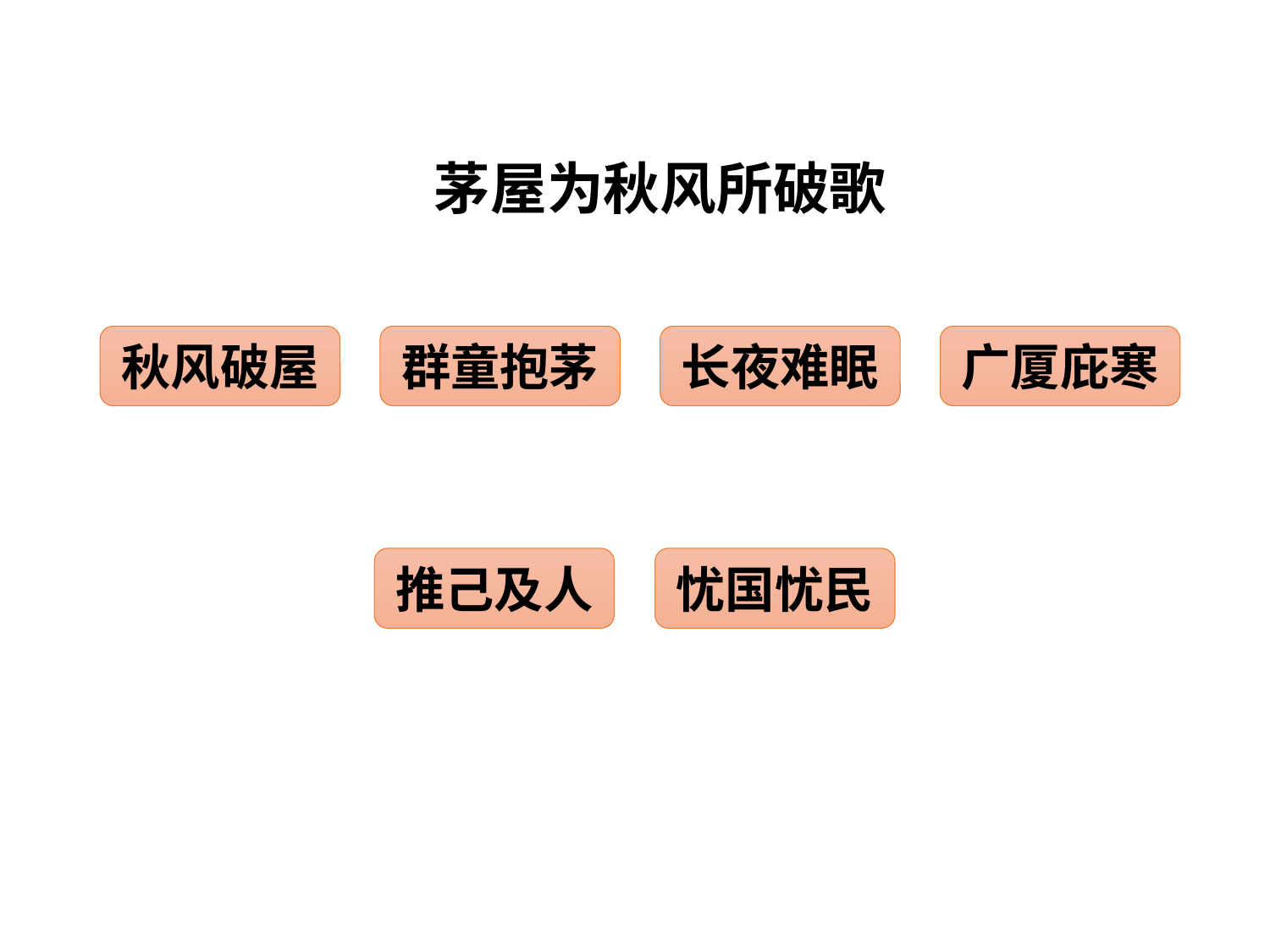

茅屋为秋风所破歌
秋风破屋
群童抱茅
长夜难眠
广厦庇寒
推己及人
忧国忧民